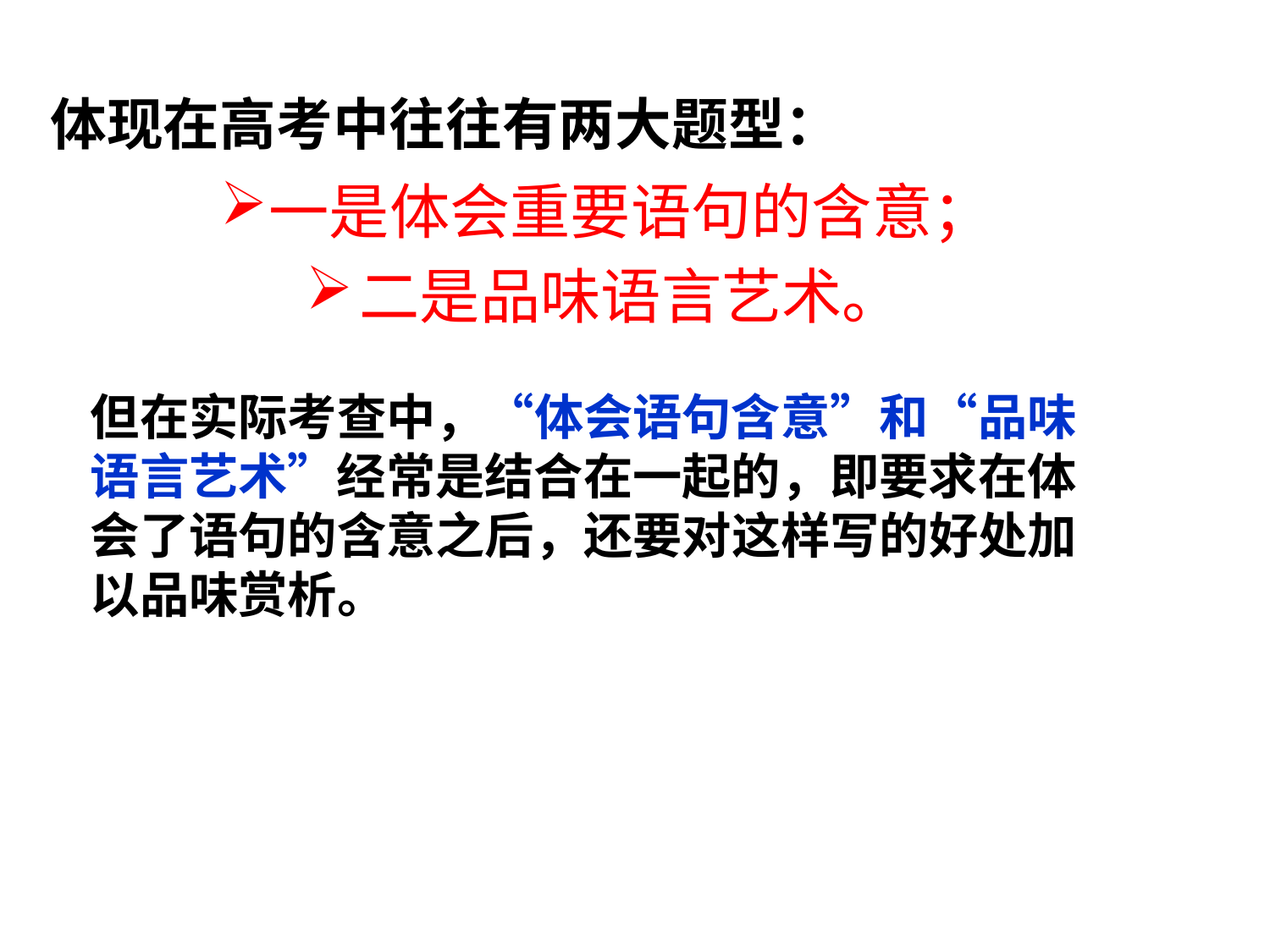

体现在高考中往往有两大题型：

一是体会重要语句的含意；
二是品味语言艺术。
但在实际考查中，“体会语句含意”和“品味语言艺术”经常是结合在一起的，即要求在体会了语句的含意之后，还要对这样写的好处加以品味赏析。